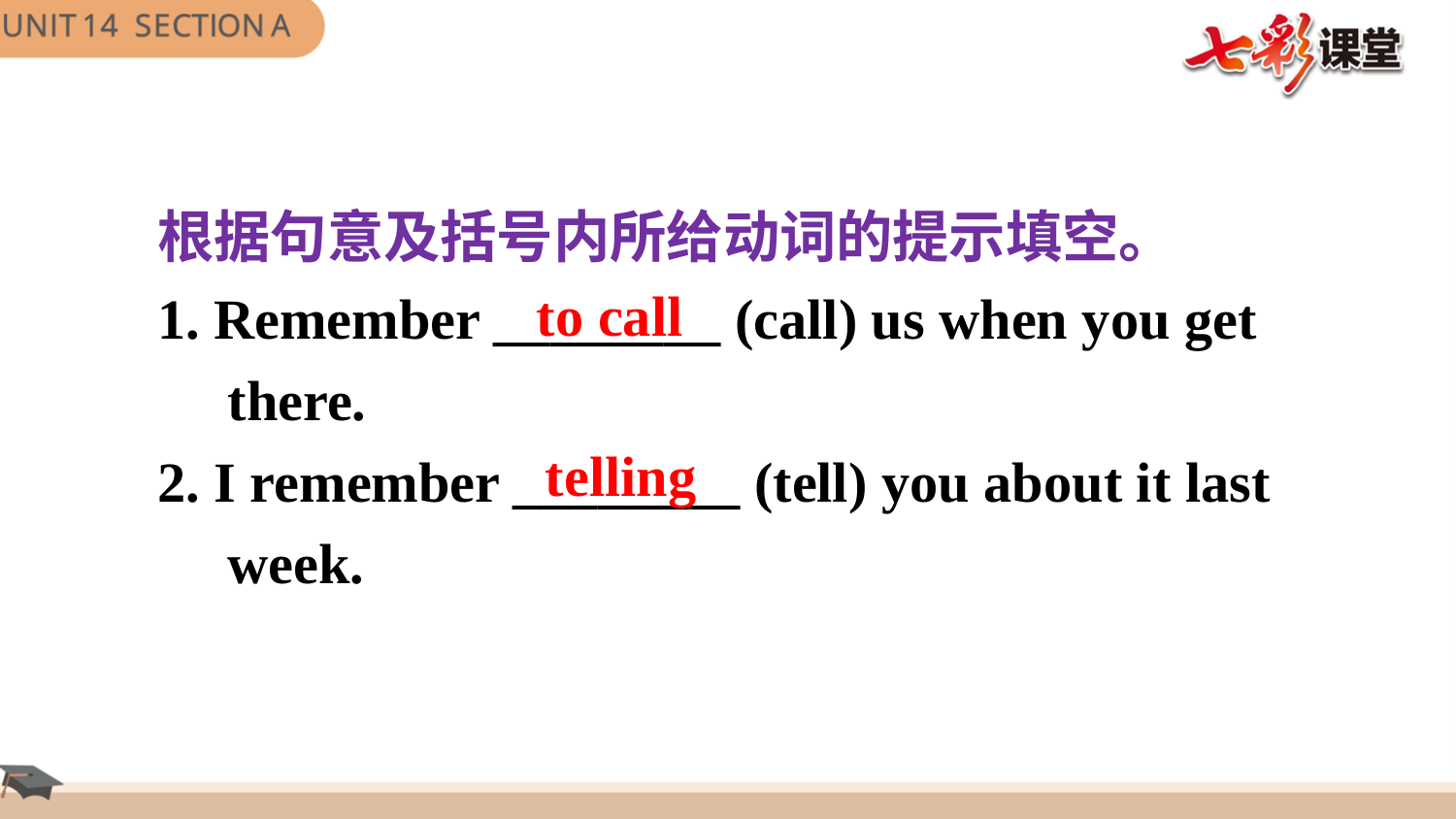

根据句意及括号内所给动词的提示填空。
1. Remember ________ (call) us when you get there.
2. I remember ________ (tell) you about it last week.
to call
telling